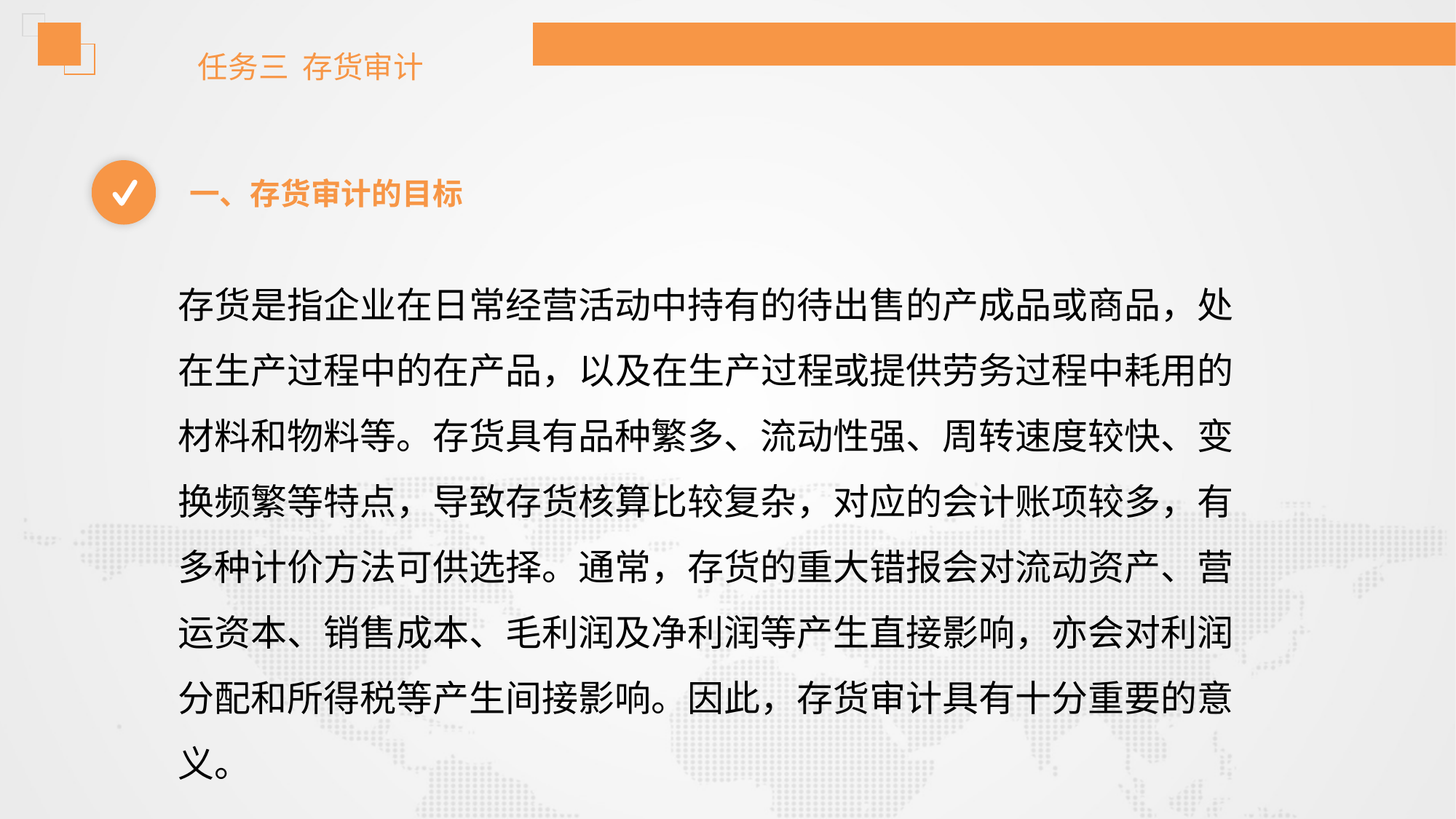

任务三  存货审计

一、存货审计的目标

存货是指企业在日常经营活动中持有的待出售的产成品或商品，处在生产过程中的在产品，以及在生产过程或提供劳务过程中耗用的材料和物料等。存货具有品种繁多、流动性强、周转速度较快、变换频繁等特点，导致存货核算比较复杂，对应的会计账项较多，有多种计价方法可供选择。通常，存货的重大错报会对流动资产、营运资本、销售成本、毛利润及净利润等产生直接影响，亦会对利润分配和所得税等产生间接影响。因此，存货审计具有十分重要的意义。